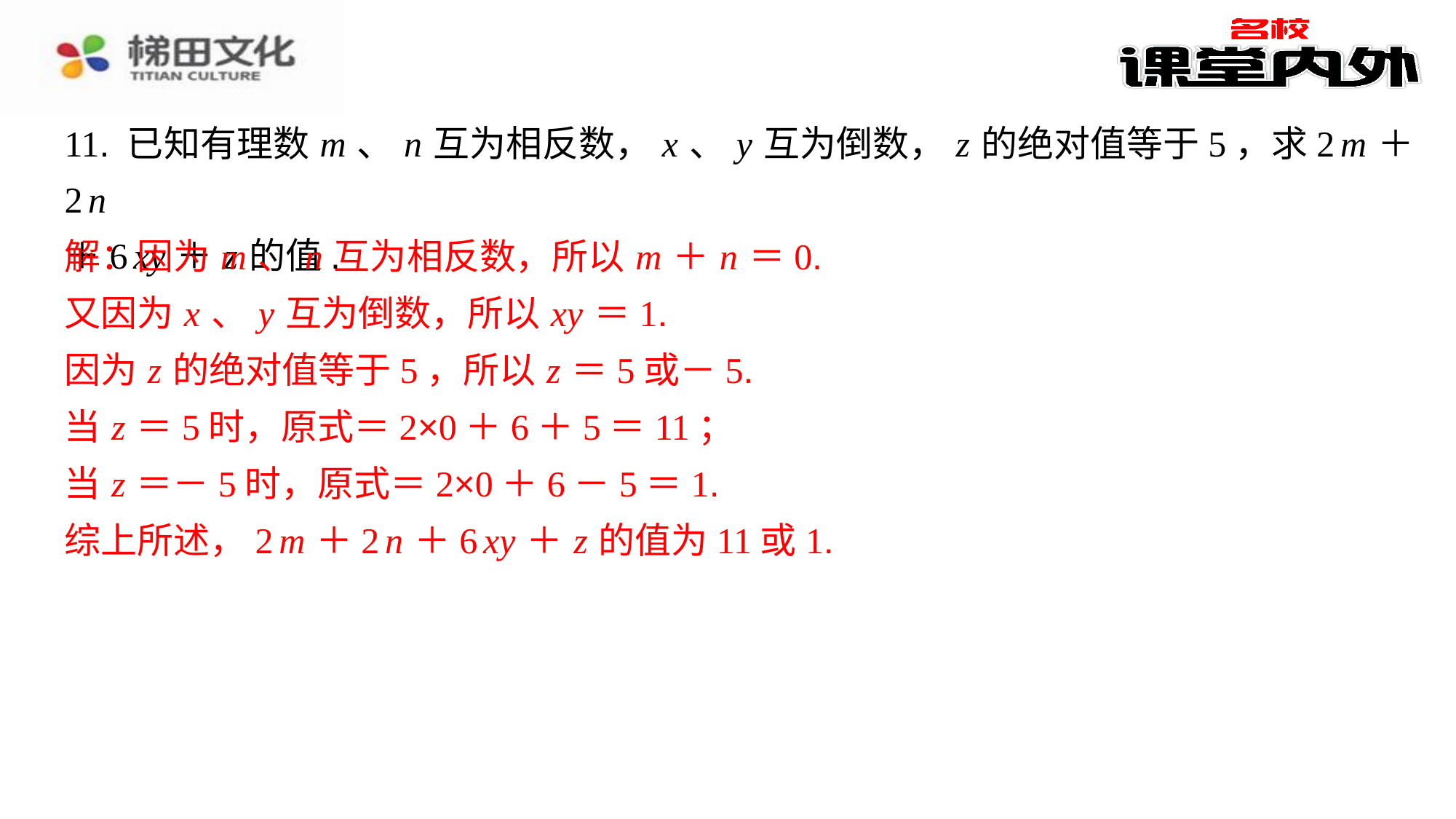

11. 已知有理数 m 、 n 互为相反数， x 、 y 互为倒数， z 的绝对值等于5，求2 m ＋2 n
＋6 xy ＋ z 的值.
解：因为 m 、 n 互为相反数，所以 m ＋ n ＝0.
又因为 x 、 y 互为倒数，所以 xy ＝1.
因为 z 的绝对值等于5，所以 z ＝5或－5.
当 z ＝5时，原式＝2×0＋6＋5＝11；
当 z ＝－5时，原式＝2×0＋6－5＝1.
综上所述，2 m ＋2 n ＋6 xy ＋ z 的值为11或1.
解：因为 m 、 n 互为相反数，所以 m ＋ n ＝0.
又因为 x 、 y 互为倒数，所以 xy ＝1.
因为 z 的绝对值等于5，所以 z ＝5或－5.
当 z ＝5时，原式＝2×0＋6＋5＝11；
当 z ＝－5时，原式＝2×0＋6－5＝1.
综上所述，2 m ＋2 n ＋6 xy ＋ z 的值为11或1.